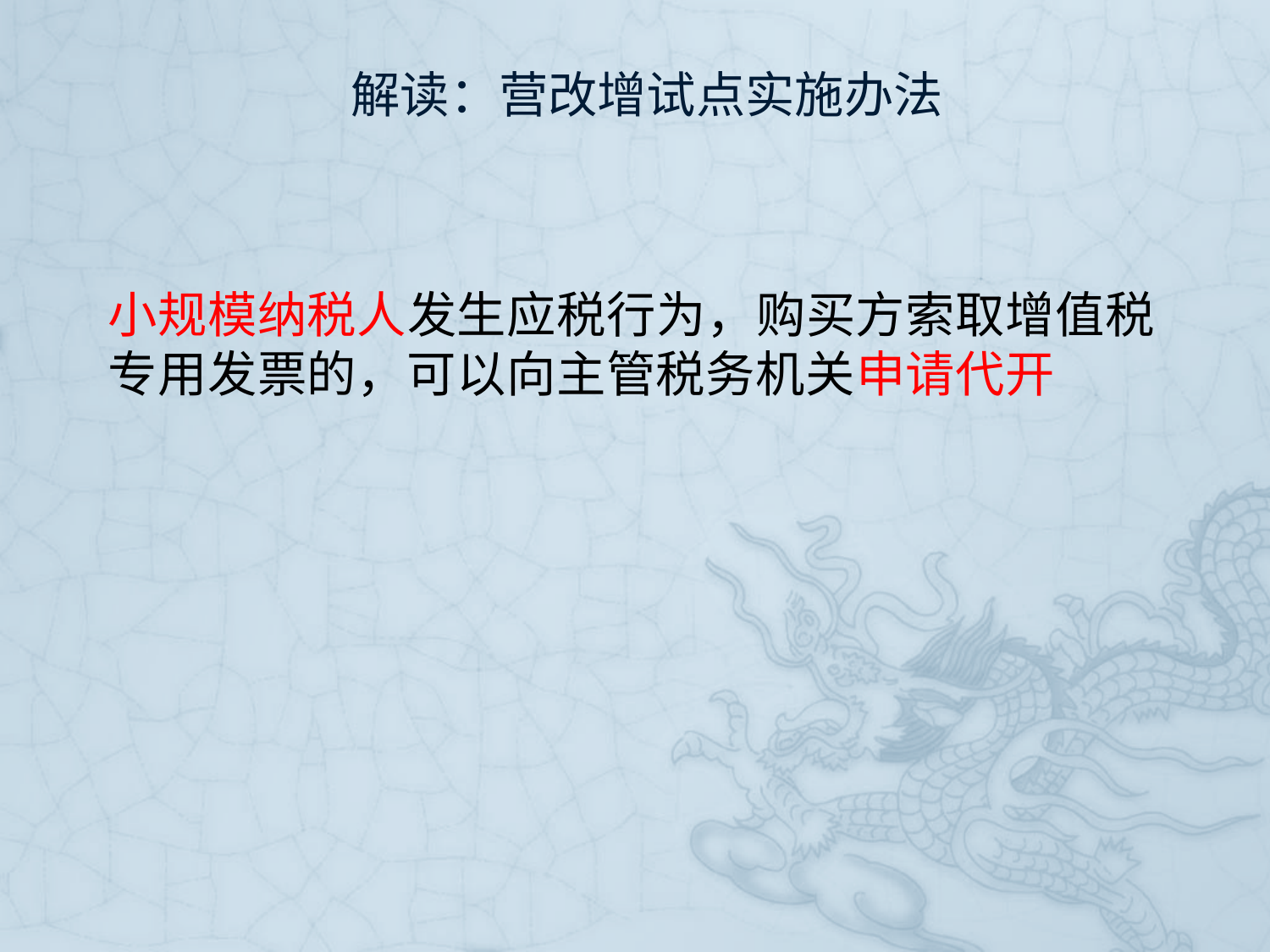

# 解读：营改增试点实施办法

小规模纳税人发生应税行为，购买方索取增值税专用发票的，可以向主管税务机关申请代开